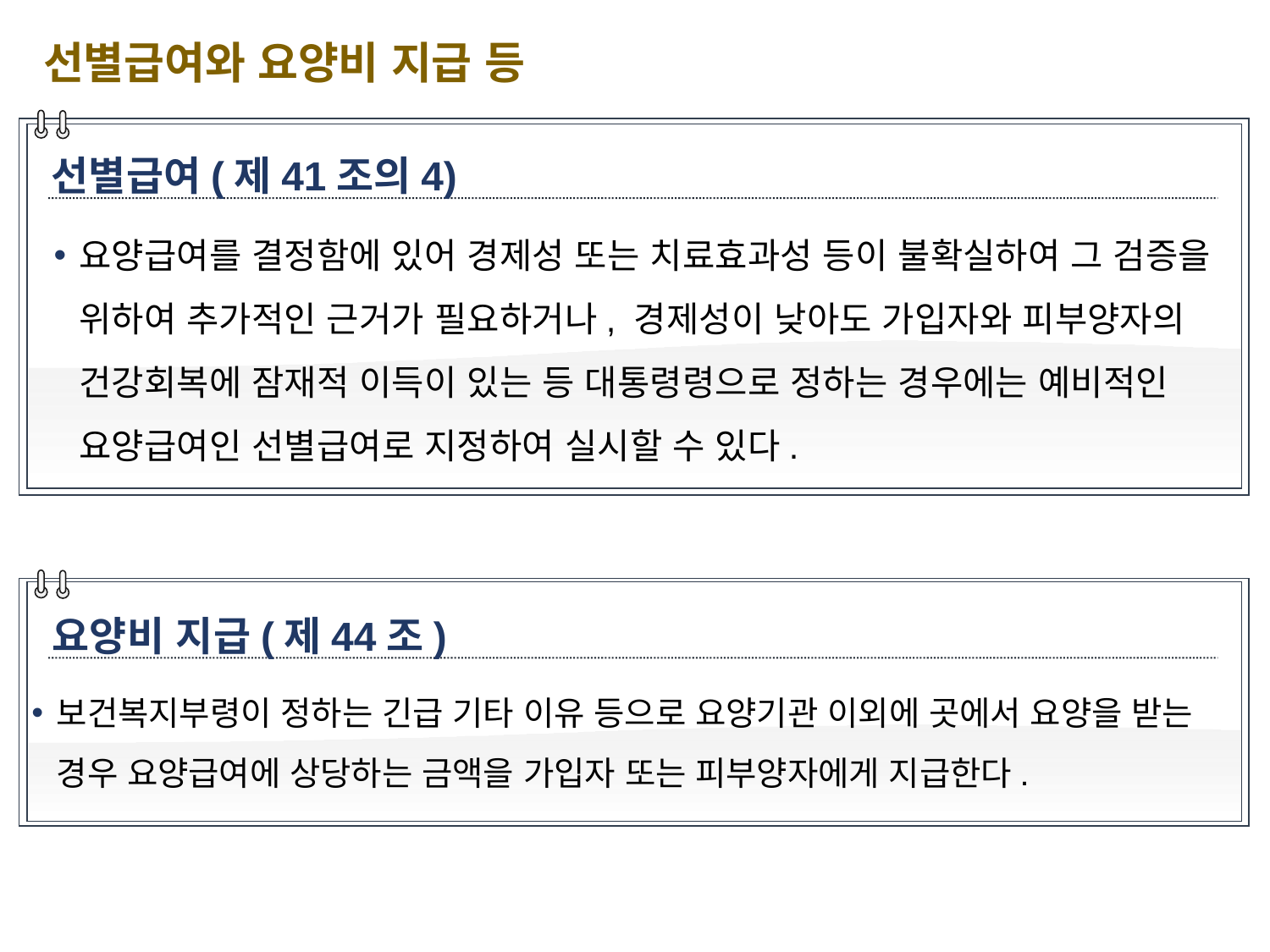

선별급여와 요양비 지급 등

선별급여(제41조의4)

요양급여를 결정함에 있어 경제성 또는 치료효과성 등이 불확실하여 그 검증을 위하여 추가적인 근거가 필요하거나, 경제성이 낮아도 가입자와 피부양자의 건강회복에 잠재적 이득이 있는 등 대통령령으로 정하는 경우에는 예비적인 요양급여인 선별급여로 지정하여 실시할 수 있다.

요양비 지급(제44조)

보건복지부령이 정하는 긴급 기타 이유 등으로 요양기관 이외에 곳에서 요양을 받는 경우 요양급여에 상당하는 금액을 가입자 또는 피부양자에게 지급한다.